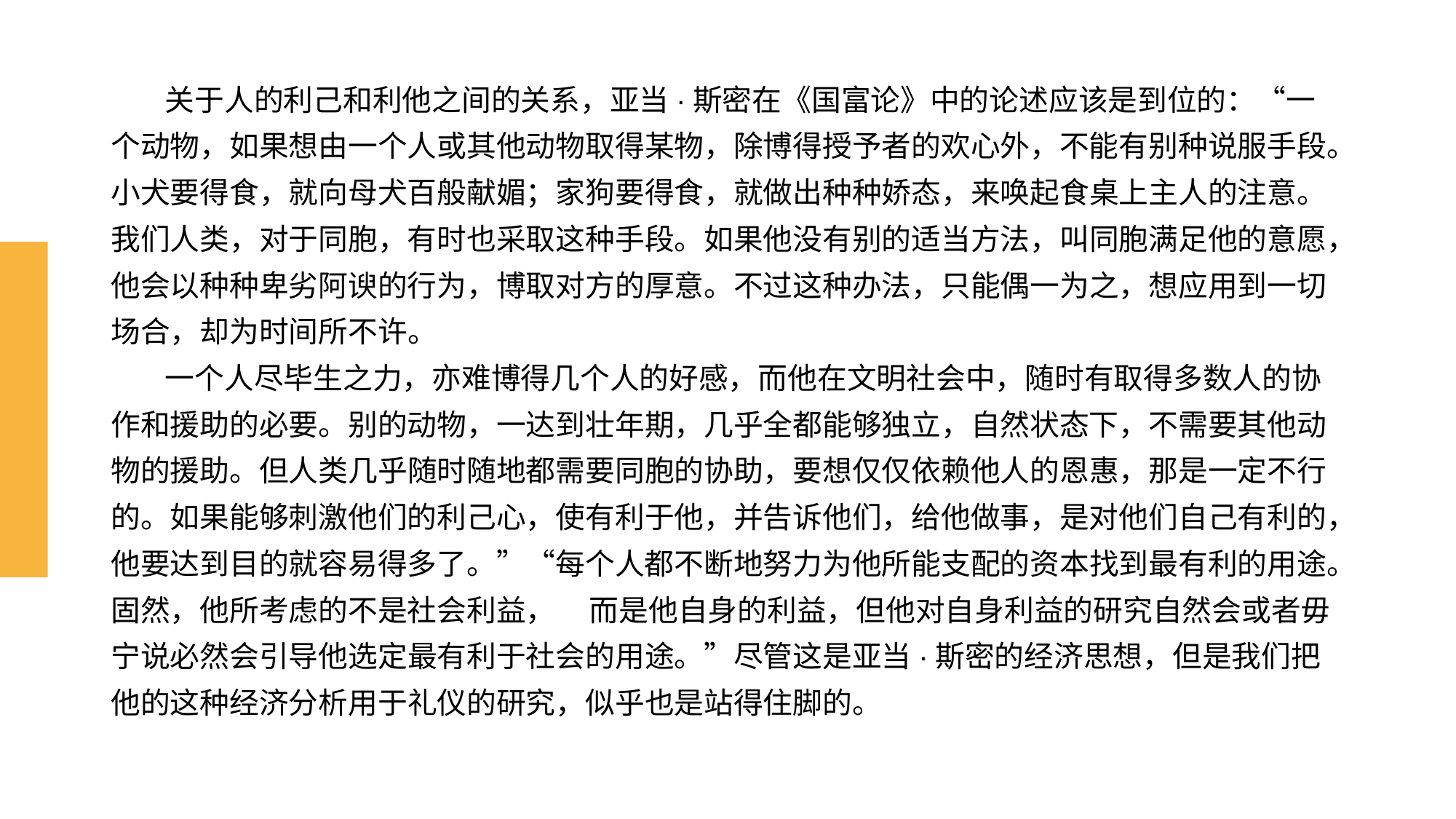

# 关于人的利己和利他之间的关系，亚当·斯密在《国富论》中的论述应该是到位的：“一个动物，如果想由一个人或其他动物取得某物，除博得授予者的欢心外，不能有别种说服手段。小犬要得食，就向母犬百般献媚；家狗要得食，就做出种种娇态，来唤起食桌上主人的注意。我们人类，对于同胞，有时也采取这种手段。如果他没有别的适当方法，叫同胞满足他的意愿，他会以种种卑劣阿谀的行为，博取对方的厚意。不过这种办法，只能偶一为之，想应用到一切场合，却为时间所不许。
       一个人尽毕生之力，亦难博得几个人的好感，而他在文明社会中，随时有取得多数人的协作和援助的必要。别的动物，一达到壮年期，几乎全都能够独立，自然状态下，不需要其他动物的援助。但人类几乎随时随地都需要同胞的协助，要想仅仅依赖他人的恩惠，那是一定不行的。如果能够刺激他们的利己心，使有利于他，并告诉他们，给他做事，是对他们自己有利的，他要达到目的就容易得多了。”“每个人都不断地努力为他所能支配的资本找到最有利的用途。固然，他所考虑的不是社会利益，     而是他自身的利益，但他对自身利益的研究自然会或者毋宁说必然会引导他选定最有利于社会的用途。”尽管这是亚当·斯密的经济思想，但是我们把他的这种经济分析用于礼仪的研究，似乎也是站得住脚的。